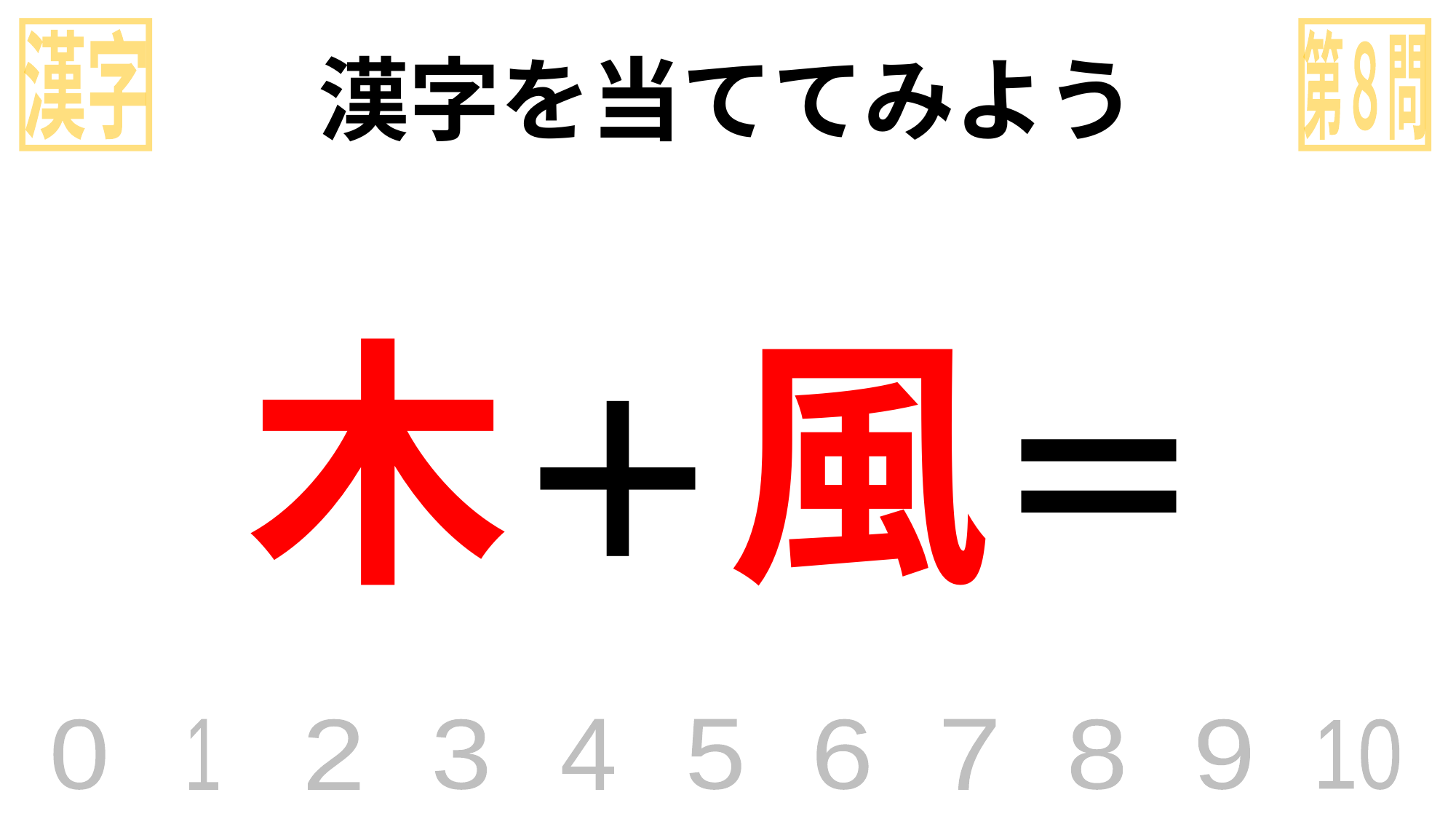

漢字

第８問
漢字を当ててみよう
木＋風＝
0
1
2
3
4
5
6
7
8
9
10